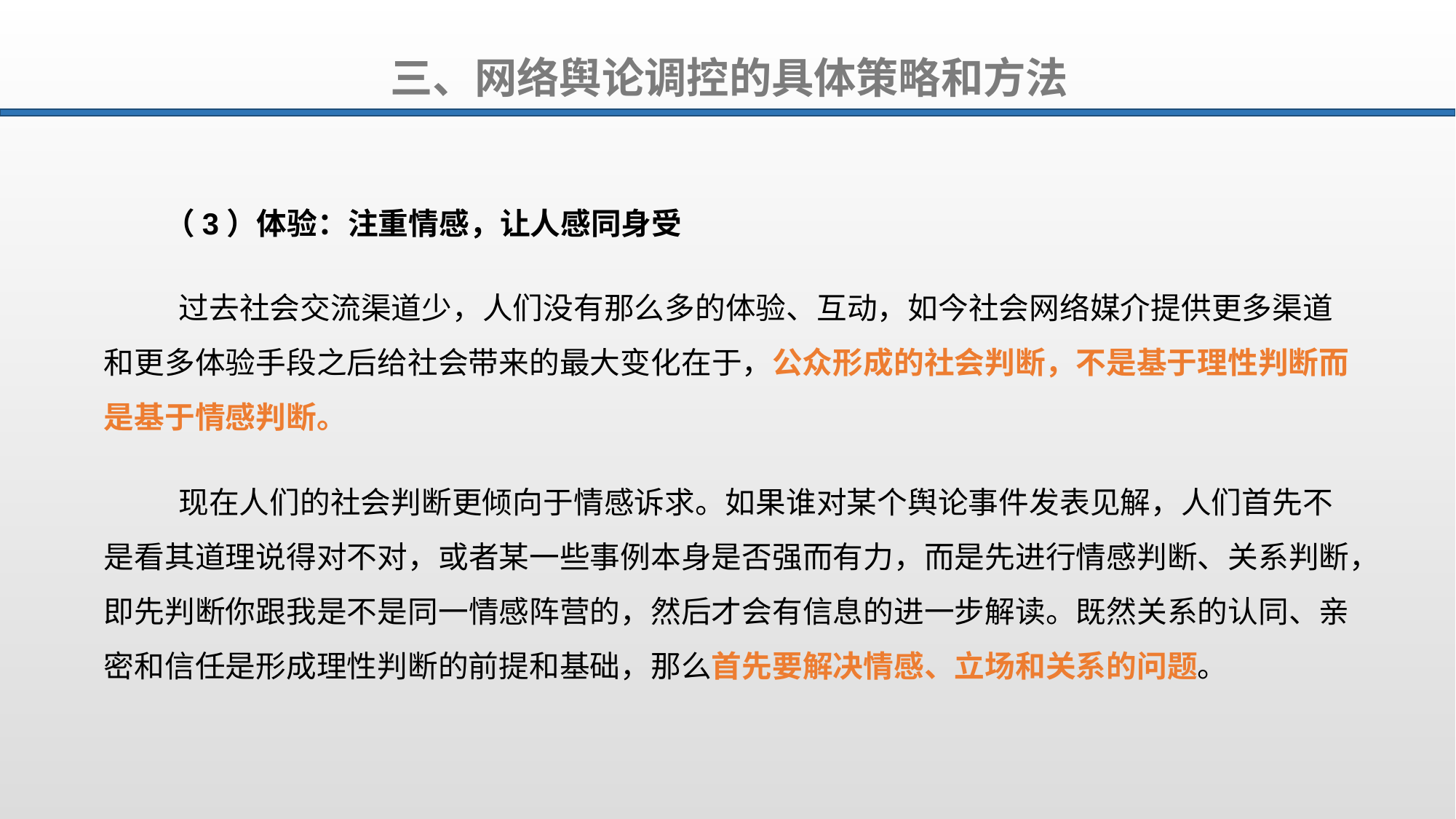

三、网络舆论调控的具体策略和方法

（3）体验：注重情感，让人感同身受
 过去社会交流渠道少，人们没有那么多的体验、互动，如今社会网络媒介提供更多渠道和更多体验手段之后给社会带来的最大变化在于，公众形成的社会判断，不是基于理性判断而是基于情感判断。
 现在人们的社会判断更倾向于情感诉求。如果谁对某个舆论事件发表见解，人们首先不是看其道理说得对不对，或者某一些事例本身是否强而有力，而是先进行情感判断、关系判断，即先判断你跟我是不是同一情感阵营的，然后才会有信息的进一步解读。既然关系的认同、亲密和信任是形成理性判断的前提和基础，那么首先要解决情感、立场和关系的问题。